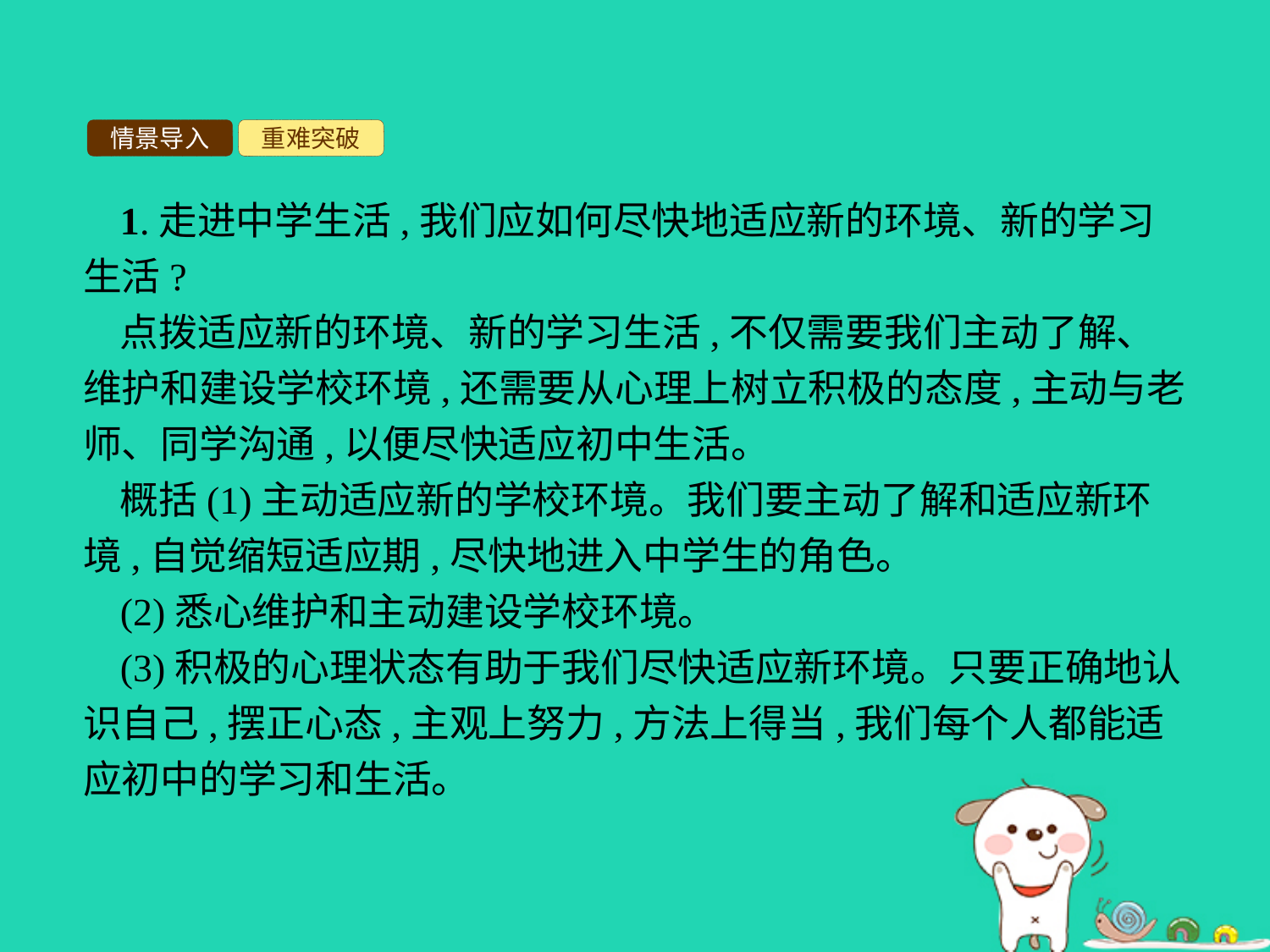

情景导入
重难突破
1.走进中学生活,我们应如何尽快地适应新的环境、新的学习生活?
点拨适应新的环境、新的学习生活,不仅需要我们主动了解、维护和建设学校环境,还需要从心理上树立积极的态度,主动与老师、同学沟通,以便尽快适应初中生活。
概括(1)主动适应新的学校环境。我们要主动了解和适应新环境,自觉缩短适应期,尽快地进入中学生的角色。
(2)悉心维护和主动建设学校环境。
(3)积极的心理状态有助于我们尽快适应新环境。只要正确地认识自己,摆正心态,主观上努力,方法上得当,我们每个人都能适应初中的学习和生活。